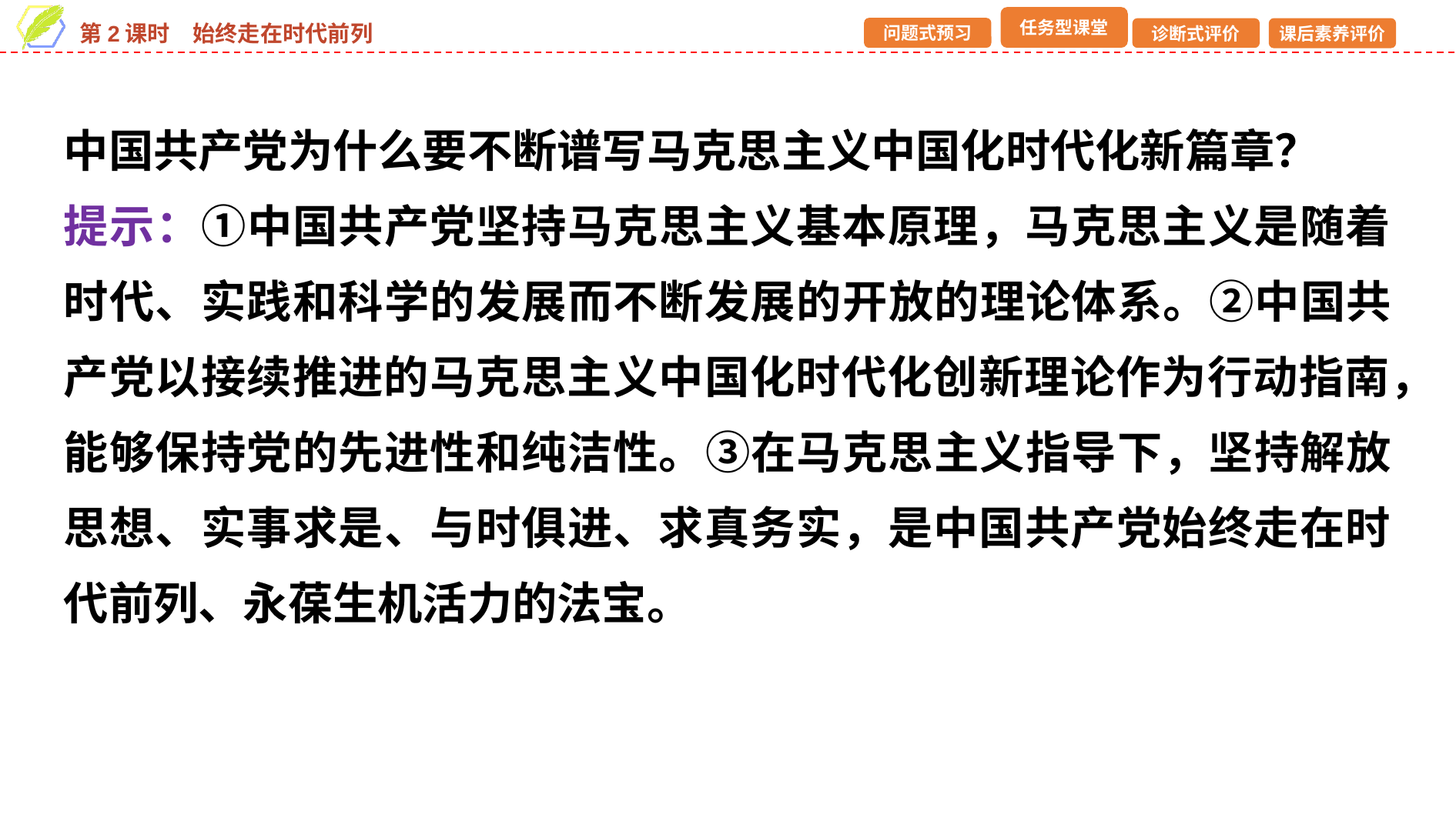

中国共产党为什么要不断谱写马克思主义中国化时代化新篇章？
提示：①中国共产党坚持马克思主义基本原理，马克思主义是随着时代、实践和科学的发展而不断发展的开放的理论体系。②中国共产党以接续推进的马克思主义中国化时代化创新理论作为行动指南，能够保持党的先进性和纯洁性。③在马克思主义指导下，坚持解放思想、实事求是、与时俱进、求真务实，是中国共产党始终走在时代前列、永葆生机活力的法宝。